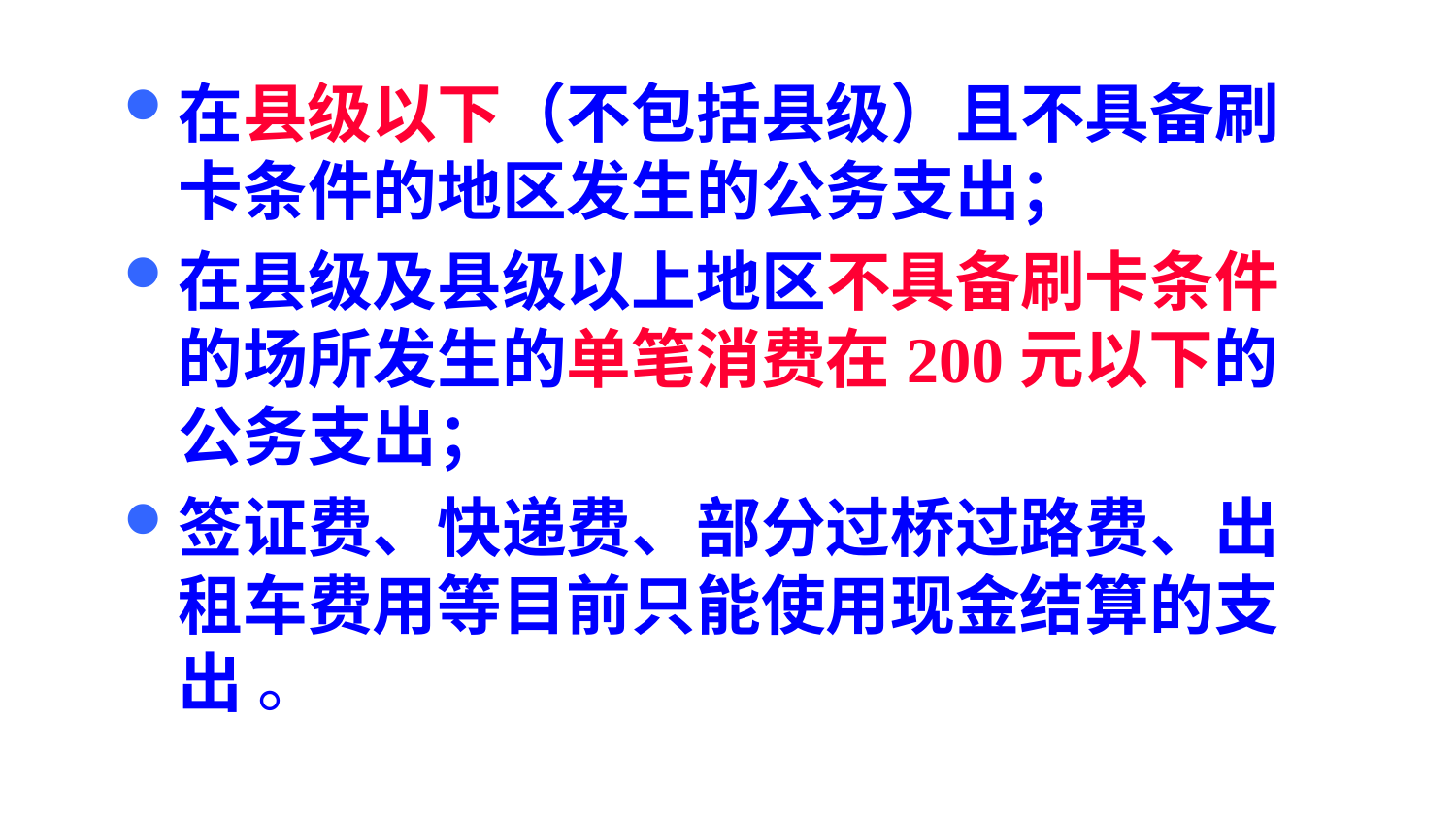

在县级以下（不包括县级）且不具备刷卡条件的地区发生的公务支出；
在县级及县级以上地区不具备刷卡条件的场所发生的单笔消费在200元以下的公务支出；
签证费、快递费、部分过桥过路费、出租车费用等目前只能使用现金结算的支出 。